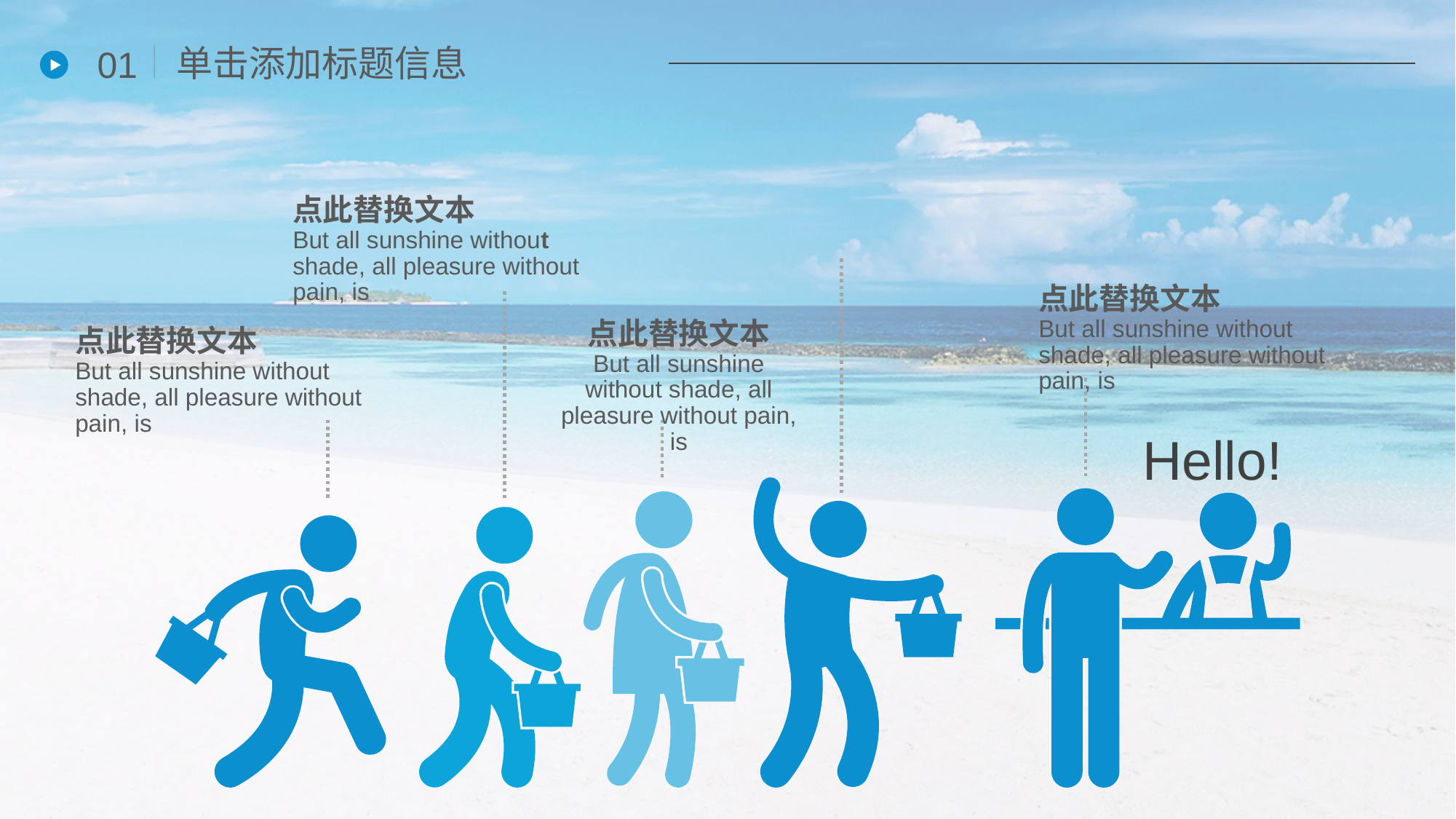

单击添加标题信息
01

点此替换文本
But all sunshine without shade, all pleasure without pain, is
点此替换文本
But all sunshine without shade, all pleasure without pain, is
点此替换文本
But all sunshine without shade, all pleasure without pain, is
点此替换文本
But all sunshine without shade, all pleasure without pain, is
Hello!